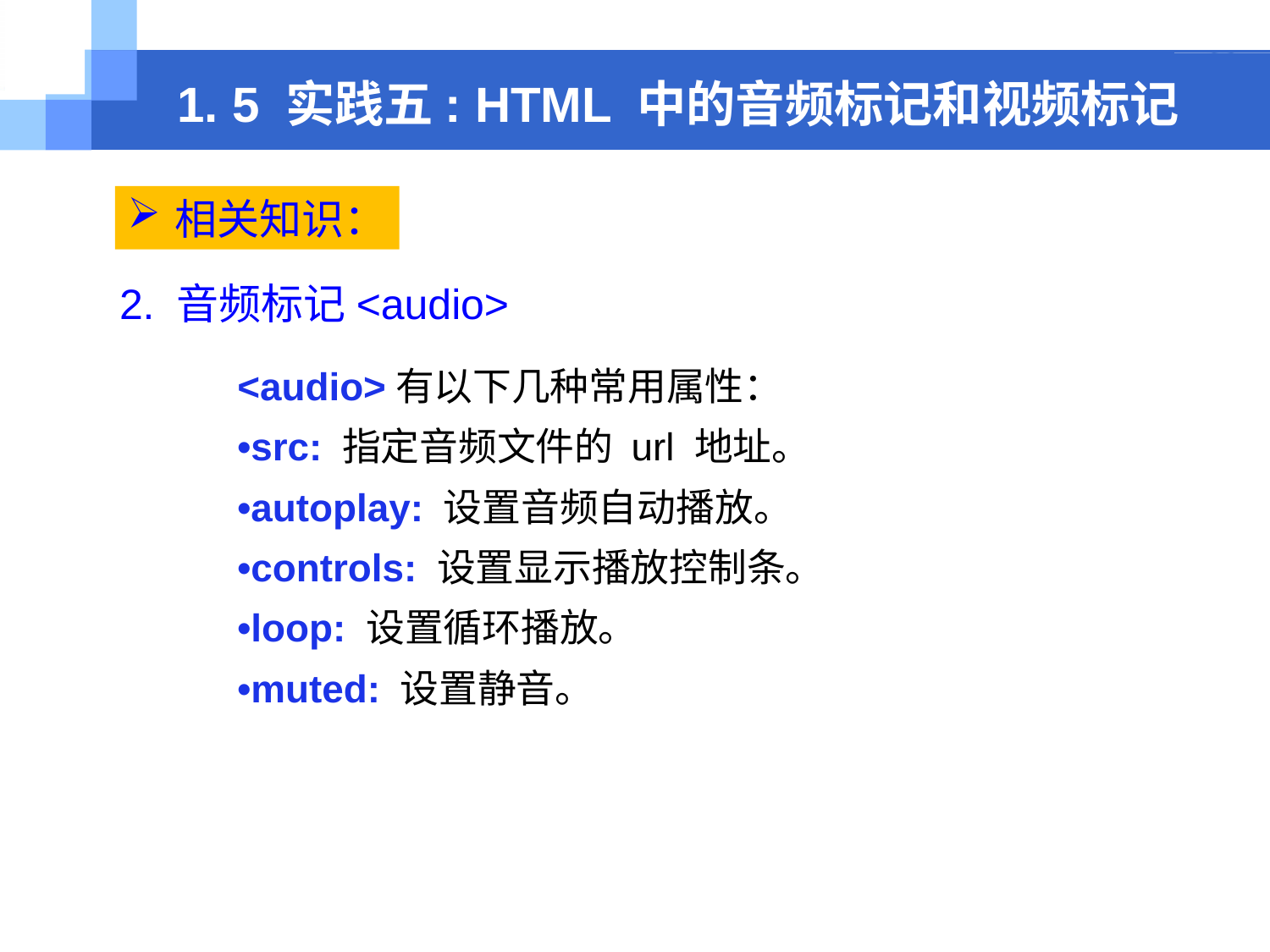

1. 5 实践五: HTML 中的音频标记和视频标记
相关知识：
2. 音频标记<audio>
<audio>有以下几种常用属性：
•src: 指定音频文件的 url 地址。
•autoplay: 设置音频自动播放。
•controls: 设置显示播放控制条。
•loop: 设置循环播放。
•muted: 设置静音。